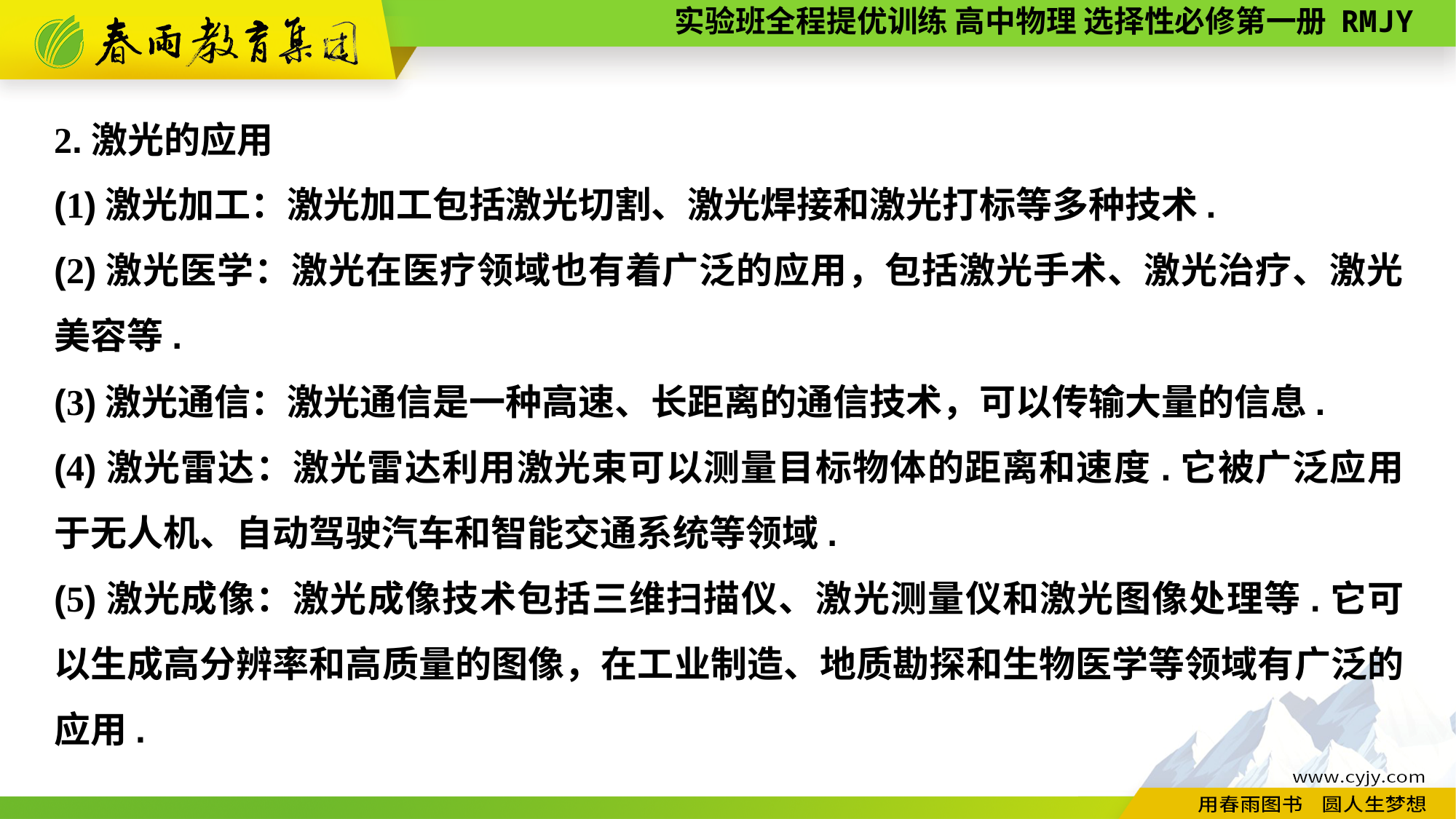

2.激光的应用
(1)激光加工：激光加工包括激光切割、激光焊接和激光打标等多种技术.
(2)激光医学：激光在医疗领域也有着广泛的应用，包括激光手术、激光治疗、激光美容等.
(3)激光通信：激光通信是一种高速、长距离的通信技术，可以传输大量的信息.
(4)激光雷达：激光雷达利用激光束可以测量目标物体的距离和速度.它被广泛应用于无人机、自动驾驶汽车和智能交通系统等领域.
(5)激光成像：激光成像技术包括三维扫描仪、激光测量仪和激光图像处理等.它可以生成高分辨率和高质量的图像，在工业制造、地质勘探和生物医学等领域有广泛的应用.